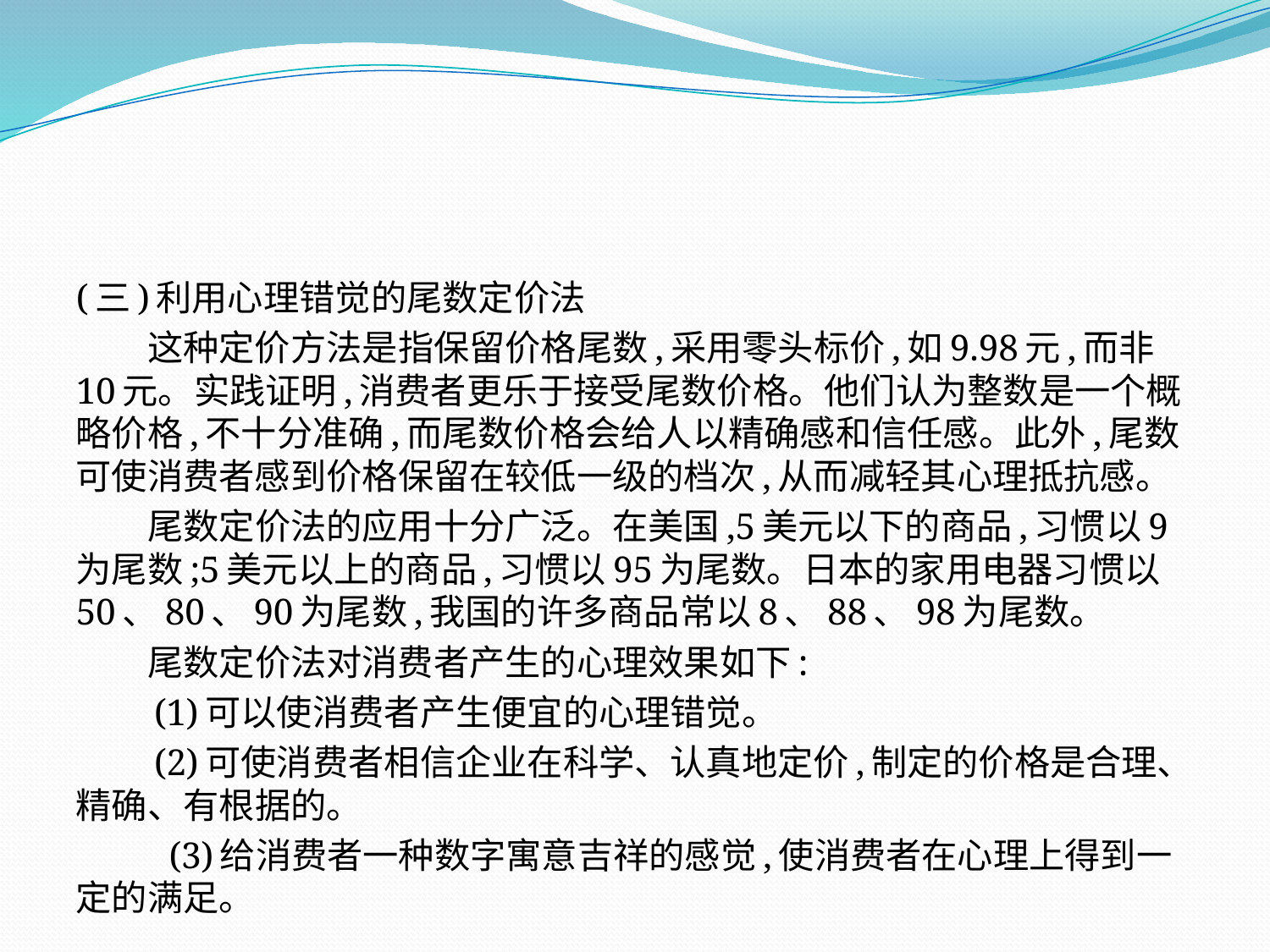

(三)利用心理错觉的尾数定价法
　　这种定价方法是指保留价格尾数,采用零头标价,如9.98元,而非10元。实践证明,消费者更乐于接受尾数价格。他们认为整数是一个概略价格,不十分准确,而尾数价格会给人以精确感和信任感。此外,尾数可使消费者感到价格保留在较低一级的档次,从而减轻其心理抵抗感。
　　尾数定价法的应用十分广泛。在美国,5美元以下的商品,习惯以9为尾数;5美元以上的商品,习惯以95为尾数。日本的家用电器习惯以50、80、90为尾数,我国的许多商品常以8、88、98为尾数。
　　尾数定价法对消费者产生的心理效果如下:
　　(1)可以使消费者产生便宜的心理错觉。
　　(2)可使消费者相信企业在科学、认真地定价,制定的价格是合理、精确、有根据的。
 　　(3)给消费者一种数字寓意吉祥的感觉,使消费者在心理上得到一定的满足。